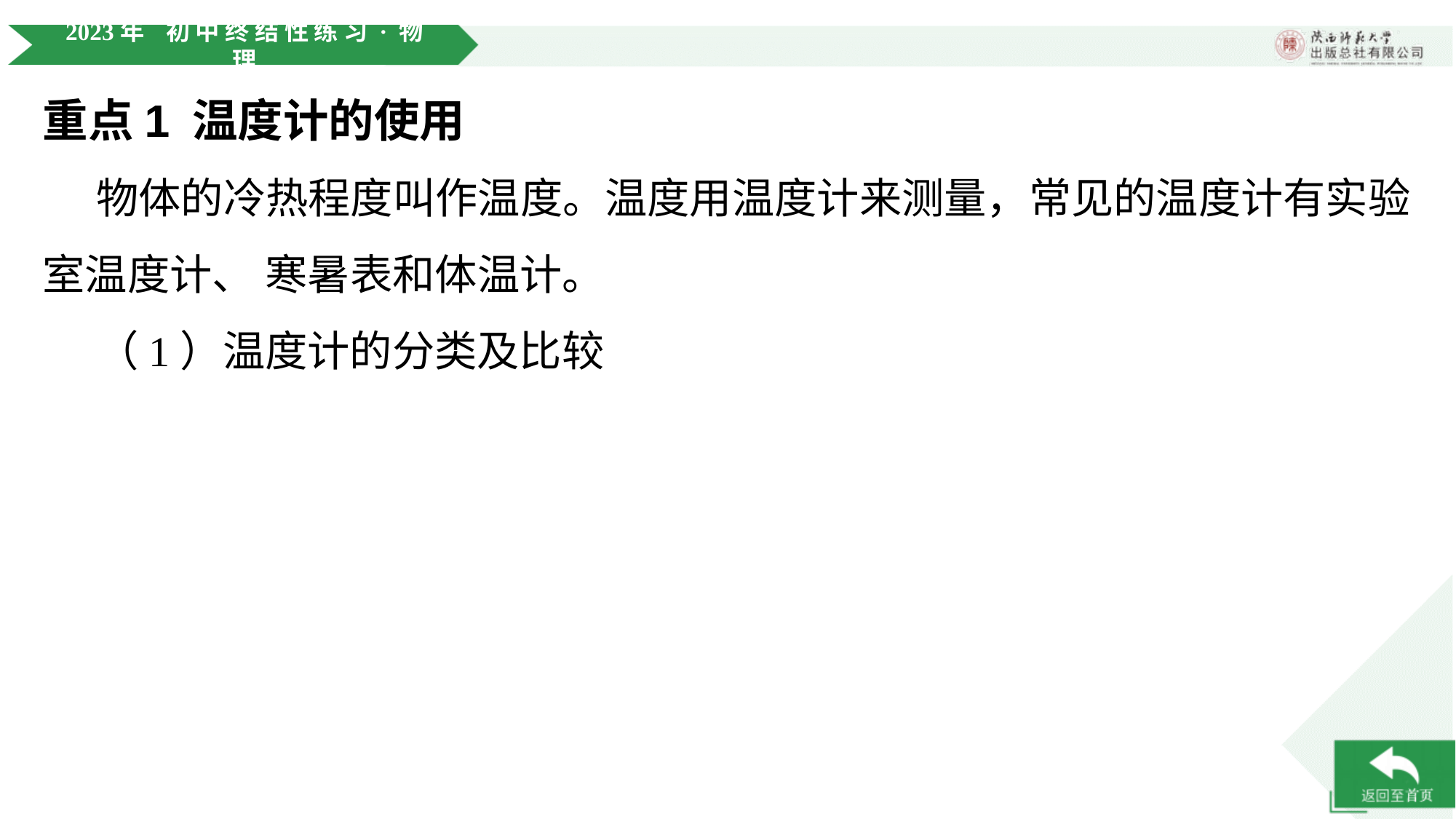

重点1 温度计的使用
    物体的冷热程度叫作温度。温度用温度计来测量，常见的温度计有实验室温度计、 寒暑表和体温计。
    （1）温度计的分类及比较